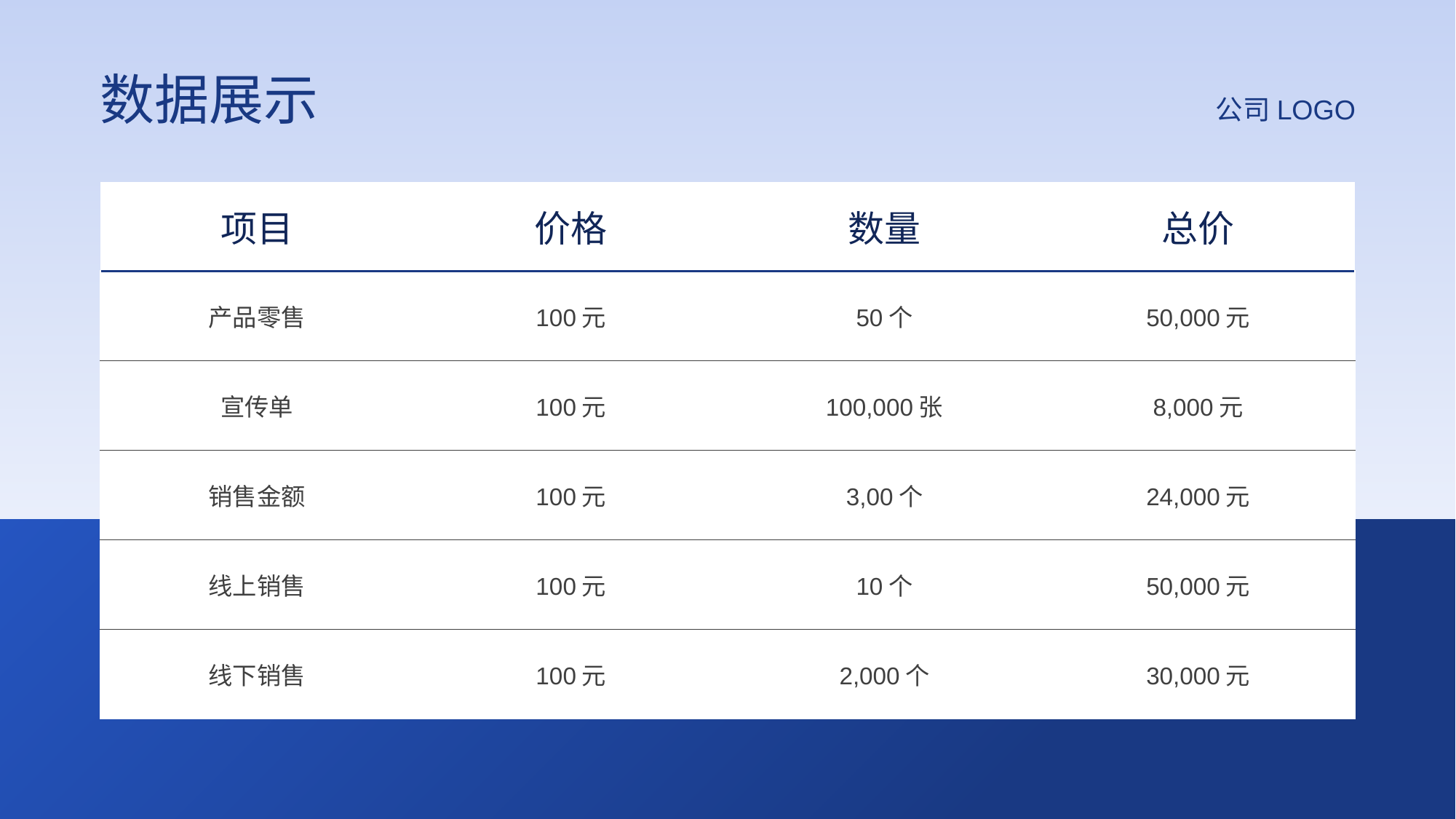

数据展示
公司LOGO
| 项目 | 价格 | 数量 | 总价 |
| --- | --- | --- | --- |
| 产品零售 | 100元 | 50个 | 50,000元 |
| 宣传单 | 100元 | 100,000张 | 8,000元 |
| 销售金额 | 100元 | 3,00个 | 24,000元 |
| 线上销售 | 100元 | 10个 | 50,000元 |
| 线下销售 | 100元 | 2,000个 | 30,000元 |